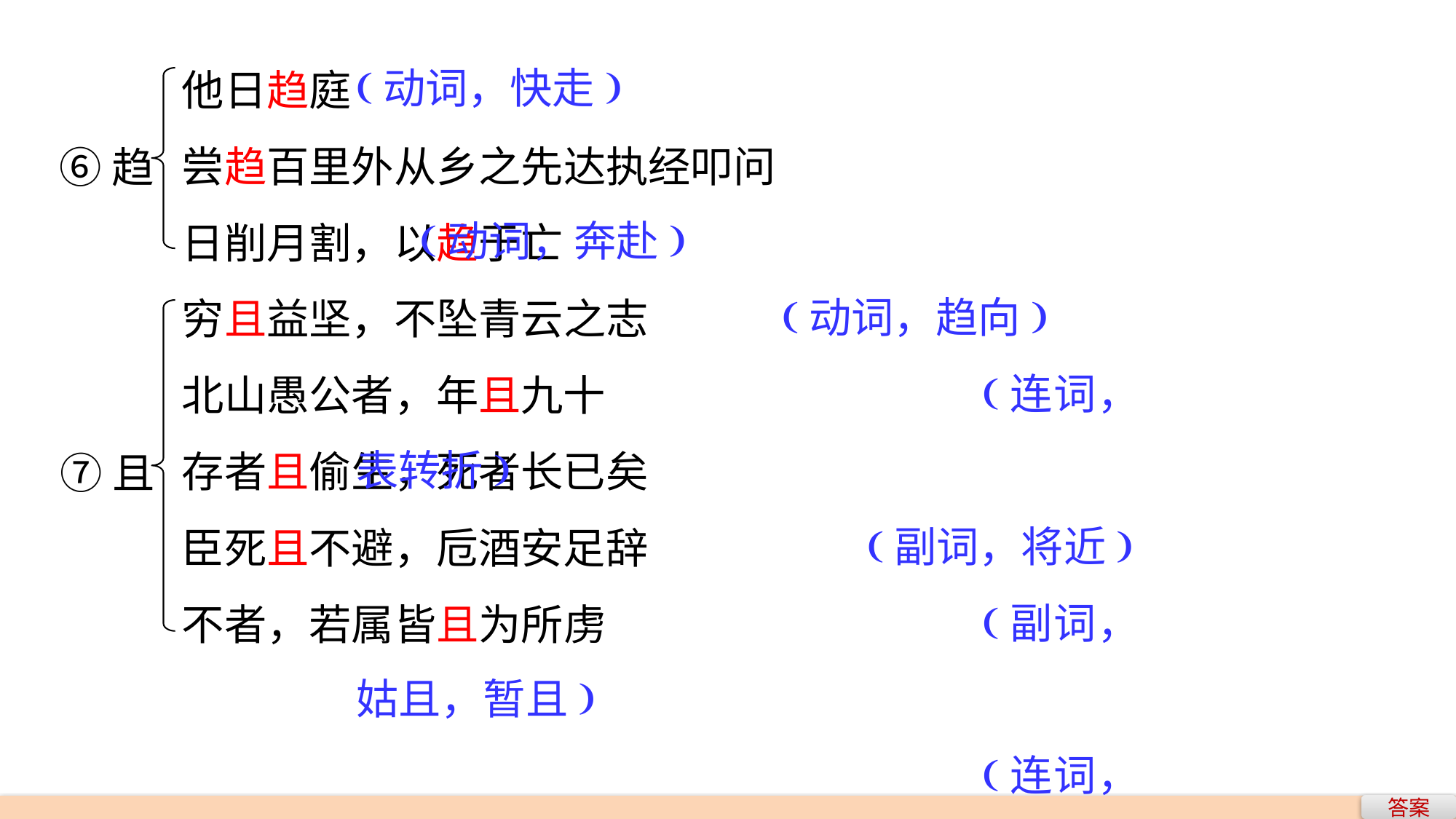

(动词，快走)
                                        (动词，奔赴)
                    (动词，趋向)
                            (连词，表转折)
                        (副词，将近)
                            (副词，姑且，暂且)
                            (连词，尚且)
                        (副词，将要)
他日趋庭
尝趋百里外从乡之先达执经叩问
日削月割，以趋于亡
穷且益坚，不坠青云之志
北山愚公者，年且九十
存者且偷生，死者长已矣
臣死且不避，卮酒安足辞
不者，若属皆且为所虏

⑥趋

⑦且
答案